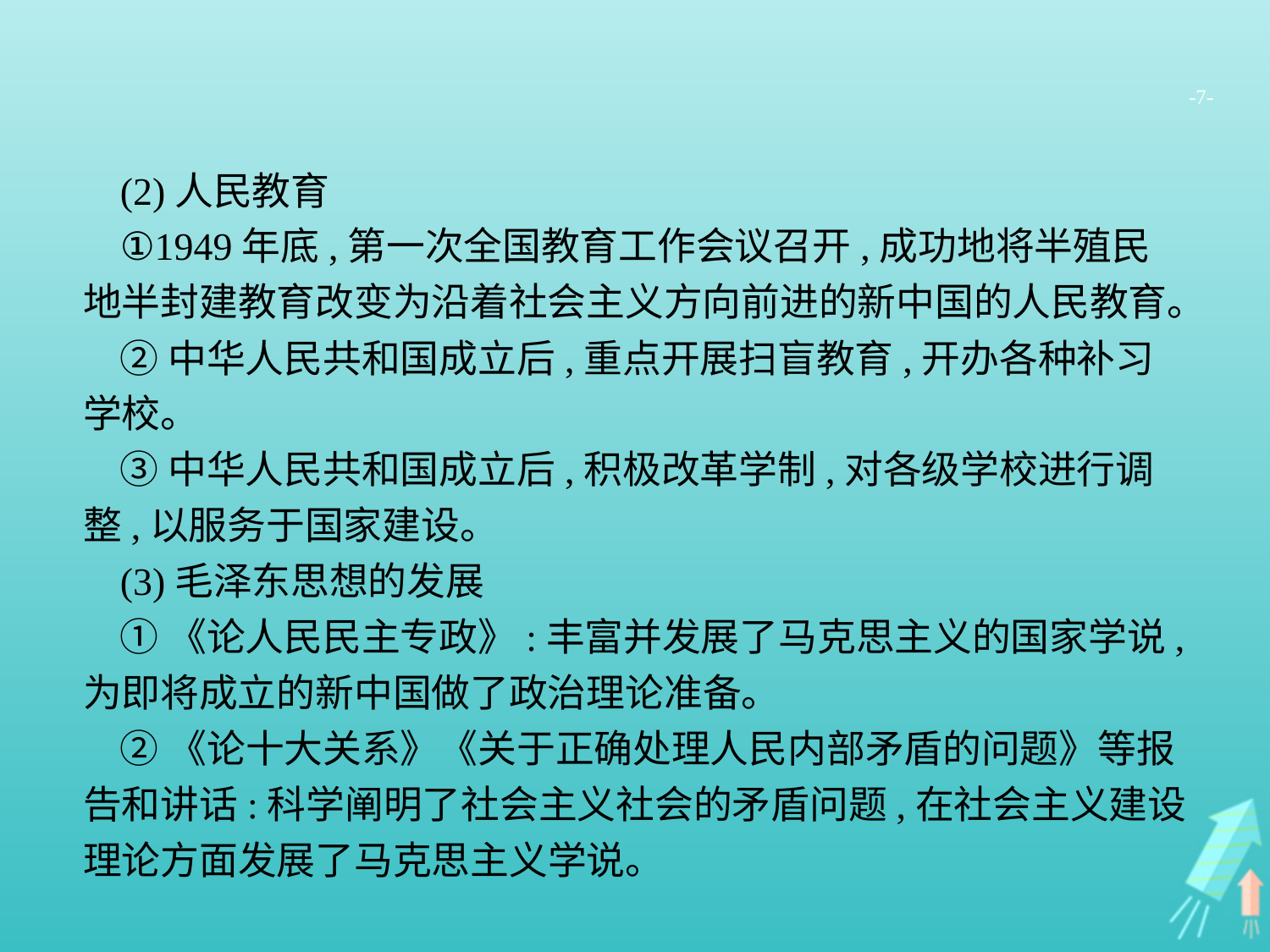

-7-
(2)人民教育
①1949年底,第一次全国教育工作会议召开,成功地将半殖民地半封建教育改变为沿着社会主义方向前进的新中国的人民教育。
②中华人民共和国成立后,重点开展扫盲教育,开办各种补习学校。
③中华人民共和国成立后,积极改革学制,对各级学校进行调整,以服务于国家建设。
(3)毛泽东思想的发展
①《论人民民主专政》:丰富并发展了马克思主义的国家学说,为即将成立的新中国做了政治理论准备。
②《论十大关系》《关于正确处理人民内部矛盾的问题》等报告和讲话:科学阐明了社会主义社会的矛盾问题,在社会主义建设理论方面发展了马克思主义学说。